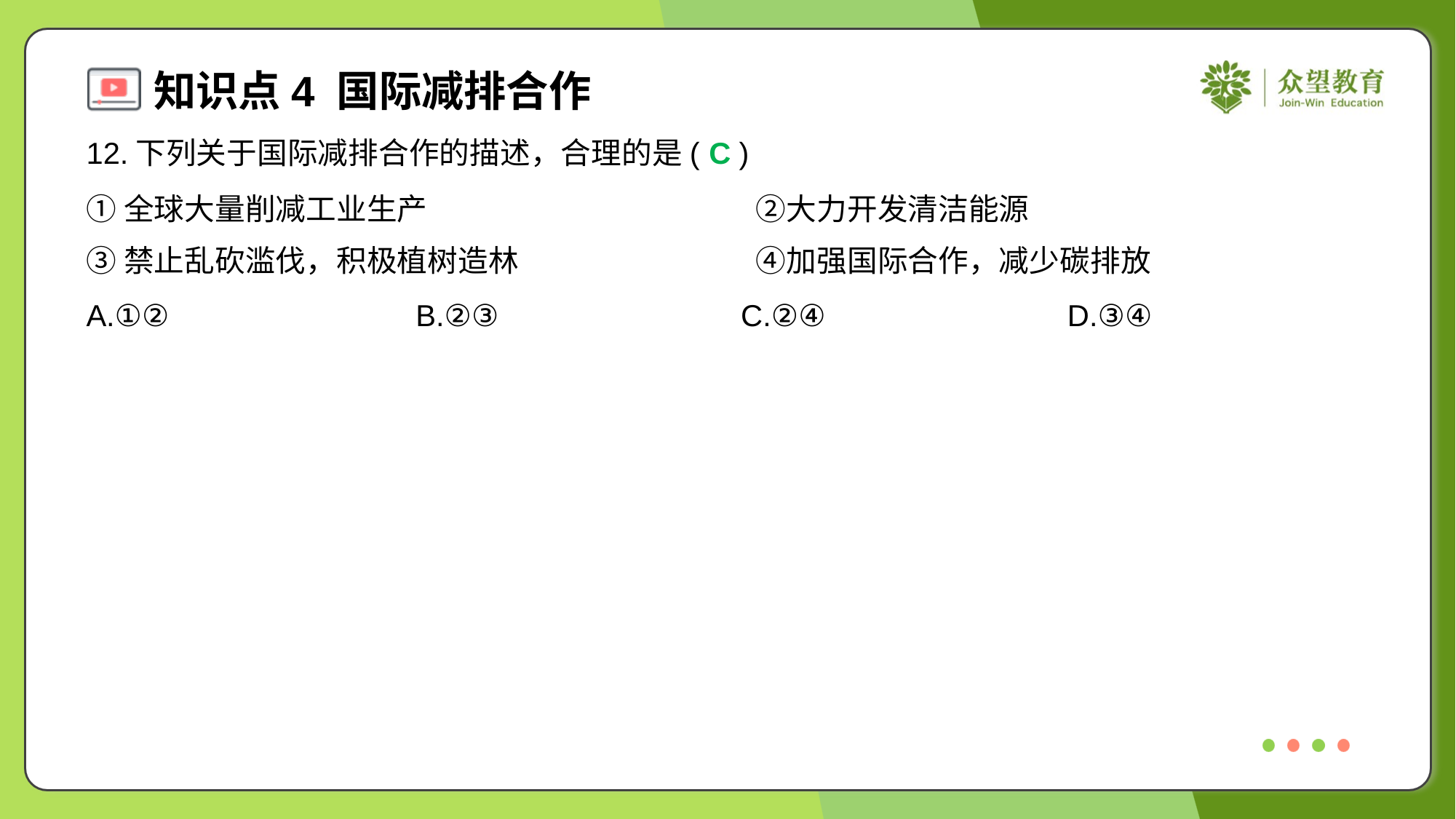

12.下列关于国际减排合作的描述，合理的是(     )
C
①全球大量削减工业生产	②大力开发清洁能源
③禁止乱砍滥伐，积极植树造林	④加强国际合作，减少碳排放
A.①②	B.②③	C.②④	D.③④